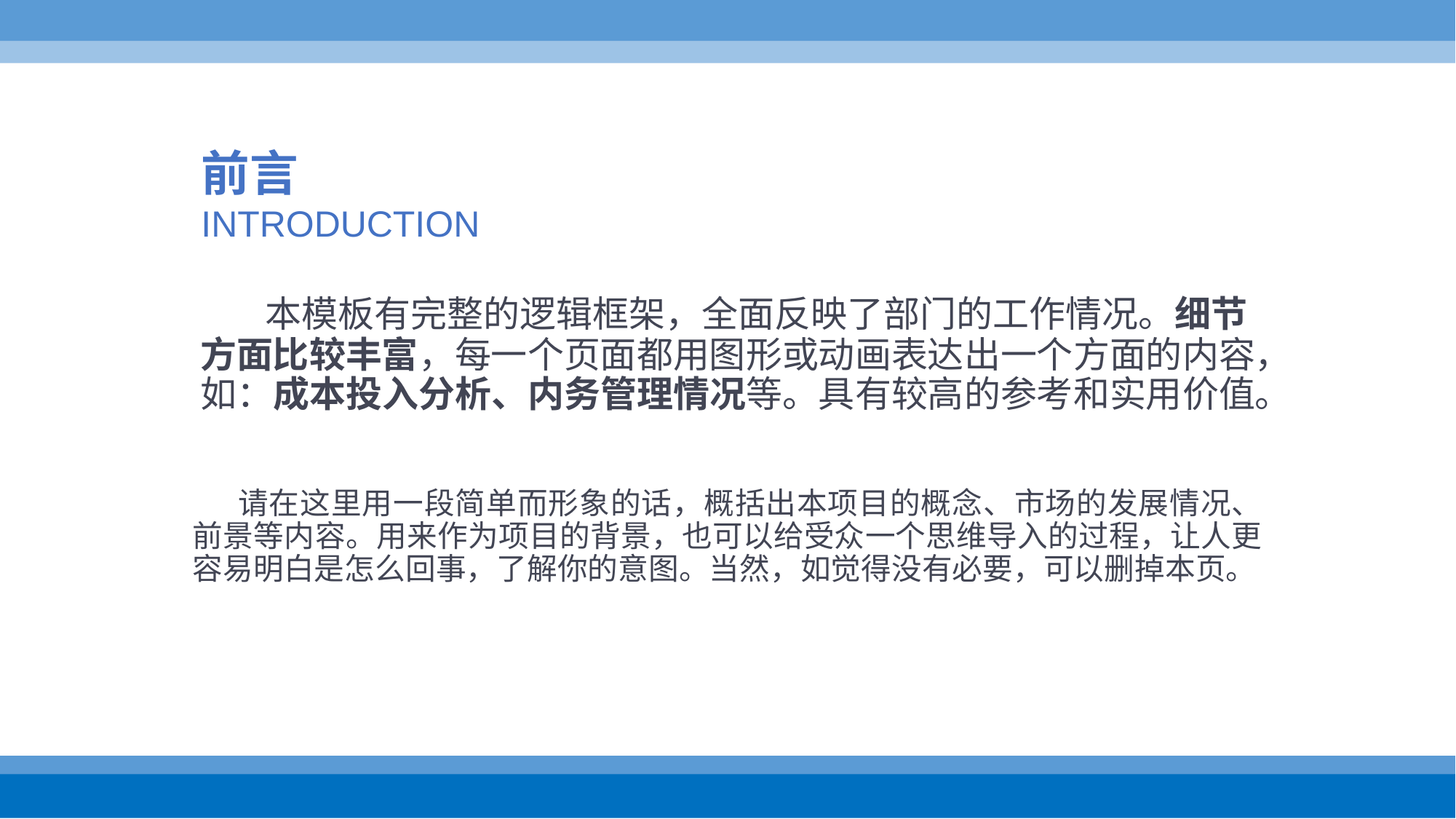

前言
INTRODUCTION
# 本模板有完整的逻辑框架，全面反映了部门的工作情况。细节方面比较丰富，每一个页面都用图形或动画表达出一个方面的内容，如：成本投入分析、内务管理情况等。具有较高的参考和实用价值。
     请在这里用一段简单而形象的话，概括出本项目的概念、市场的发展情况、前景等内容。用来作为项目的背景，也可以给受众一个思维导入的过程，让人更容易明白是怎么回事，了解你的意图。当然，如觉得没有必要，可以删掉本页。